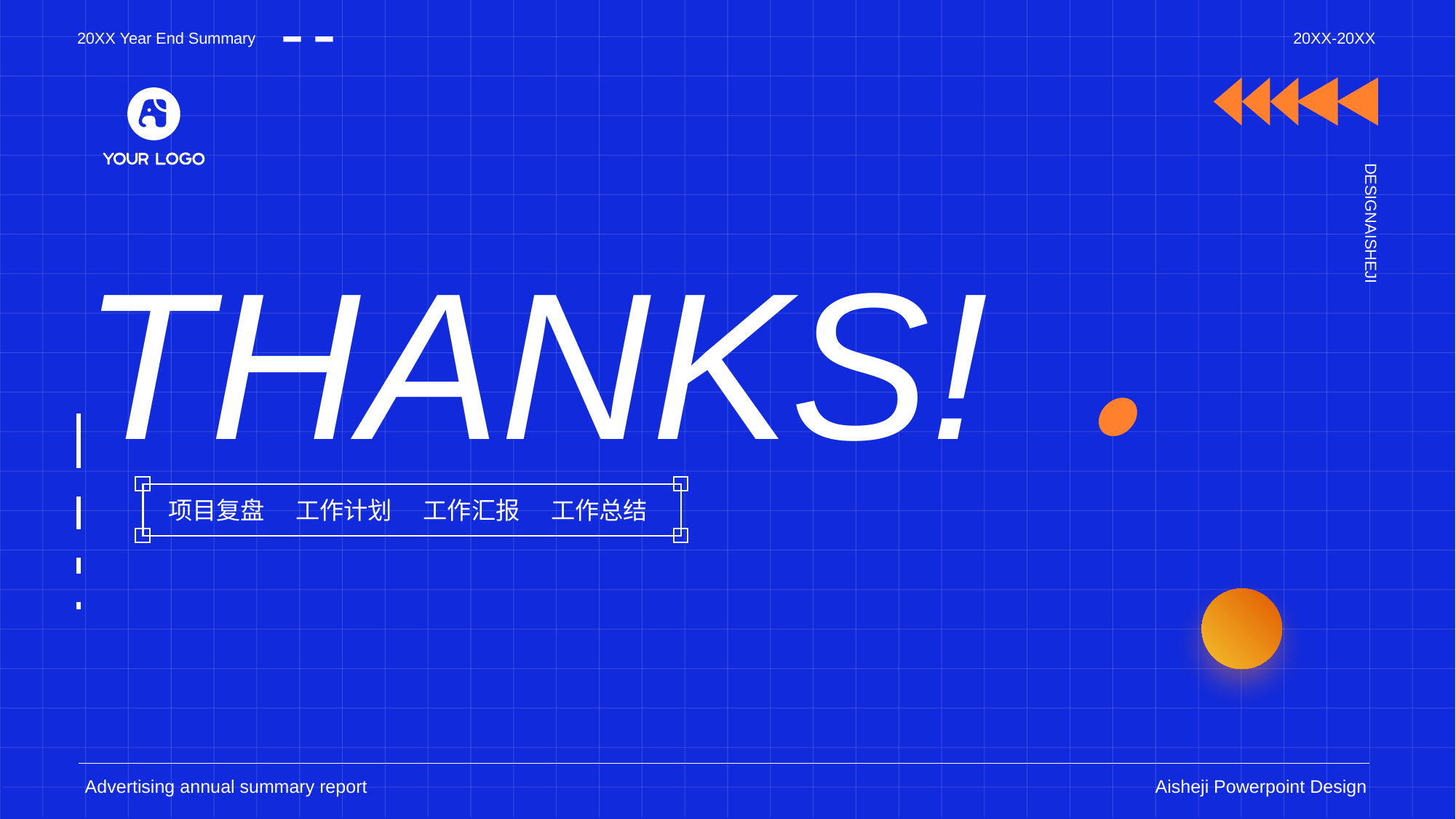

20XX Year End Summary
20XX-20XX

DESIGNAISHEJI
THANKS!

项目复盘
工作计划
工作汇报
工作总结

Advertising annual summary report
Aisheji Powerpoint Design